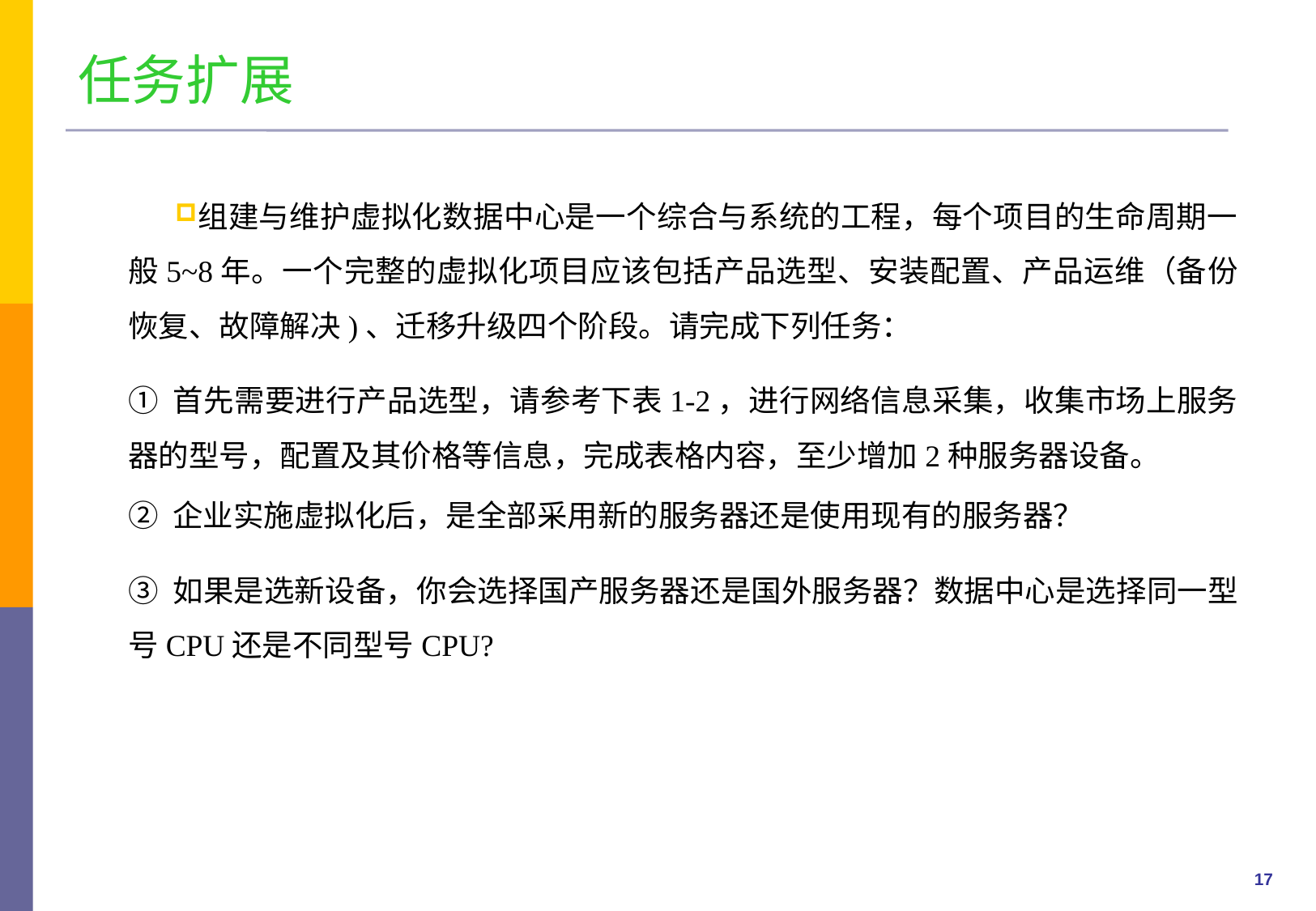

任务扩展
组建与维护虚拟化数据中心是一个综合与系统的工程，每个项目的生命周期一般5~8年。一个完整的虚拟化项目应该包括产品选型、安装配置、产品运维（备份恢复、故障解决)、迁移升级四个阶段。请完成下列任务：
① 首先需要进行产品选型，请参考下表1-2，进行网络信息采集，收集市场上服务器的型号，配置及其价格等信息，完成表格内容，至少增加2种服务器设备。
② 企业实施虚拟化后，是全部采用新的服务器还是使用现有的服务器？
③ 如果是选新设备，你会选择国产服务器还是国外服务器？数据中心是选择同一型号CPU还是不同型号CPU?
17